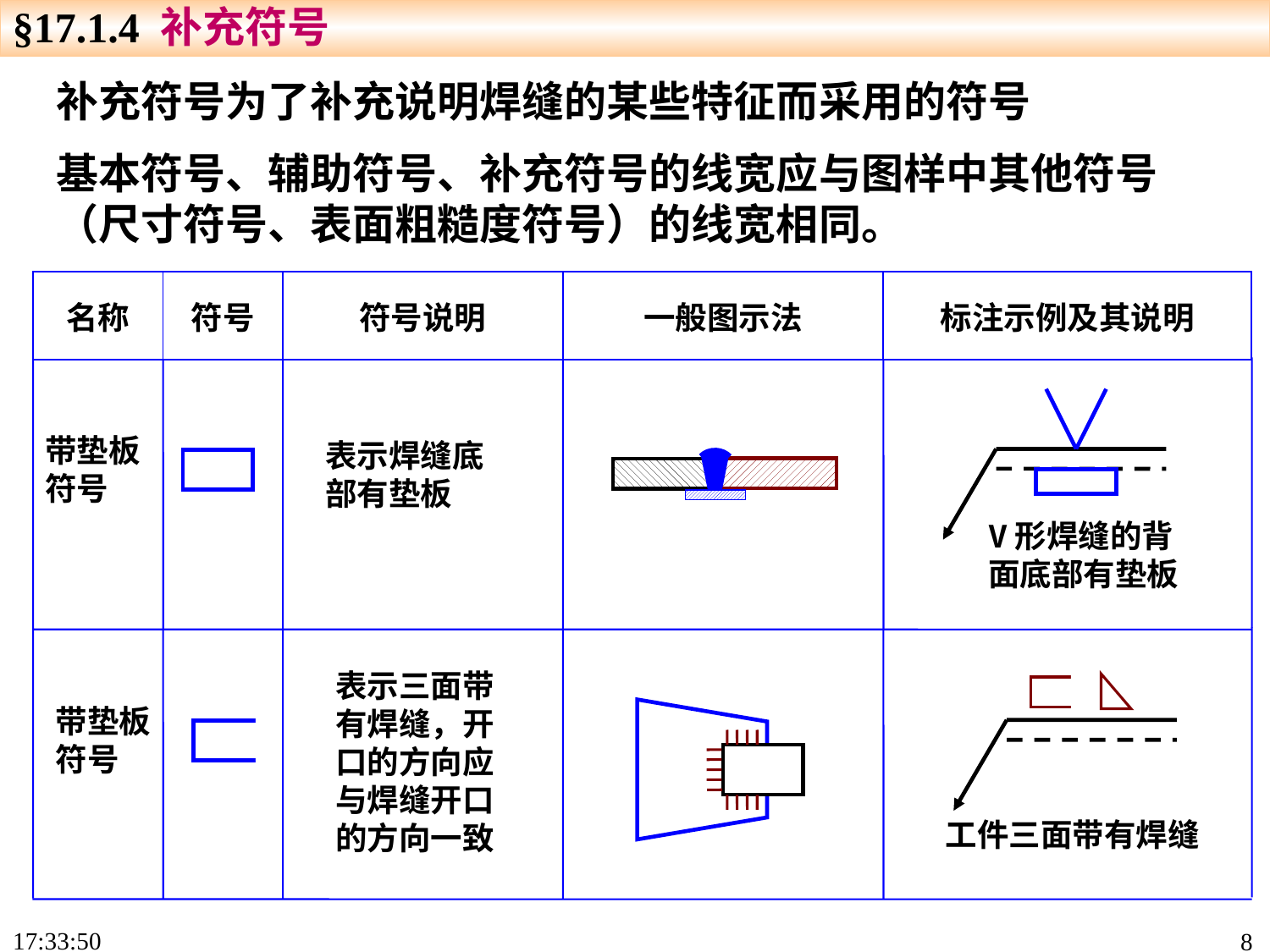

§17.1.4 补充符号
补充符号为了补充说明焊缝的某些特征而采用的符号
基本符号、辅助符号、补充符号的线宽应与图样中其他符号（尺寸符号、表面粗糙度符号）的线宽相同。
| 名称 | 符号 | 符号说明 | 一般图示法 | 标注示例及其说明 |
| --- | --- | --- | --- | --- |

V形焊缝的背面底部有垫板
带垫板符号
表示焊缝底部有垫板

表示三面带有焊缝，开口的方向应与焊缝开口的方向一致

工件三面带有焊缝
带垫板符号

17:33:50
8